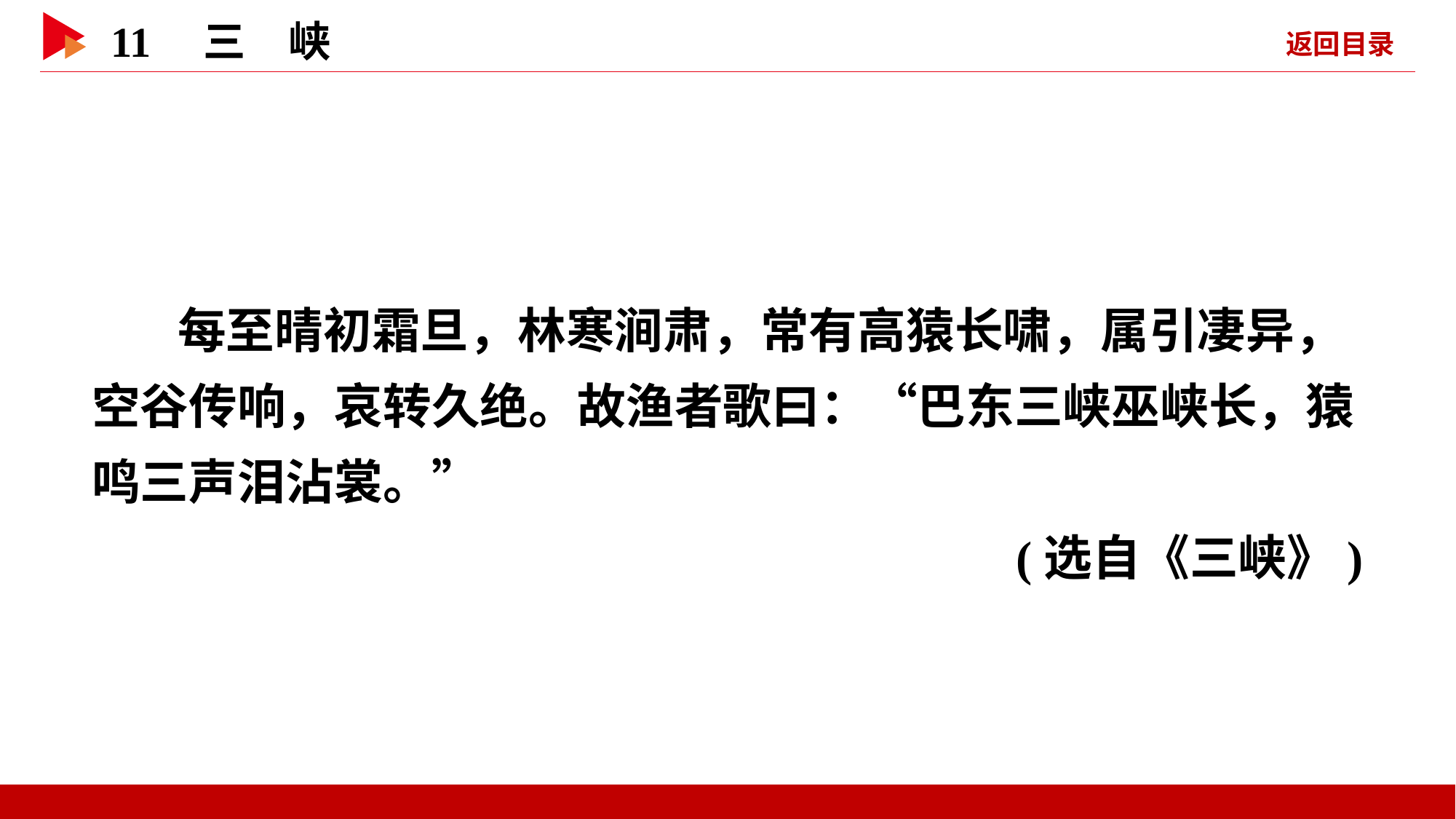

每至晴初霜旦，林寒涧肃，常有高猿长啸，属引凄异，空谷传响，哀转久绝。故渔者歌曰：“巴东三峡巫峡长，猿鸣三声泪沾裳。”
(选自《三峡》)